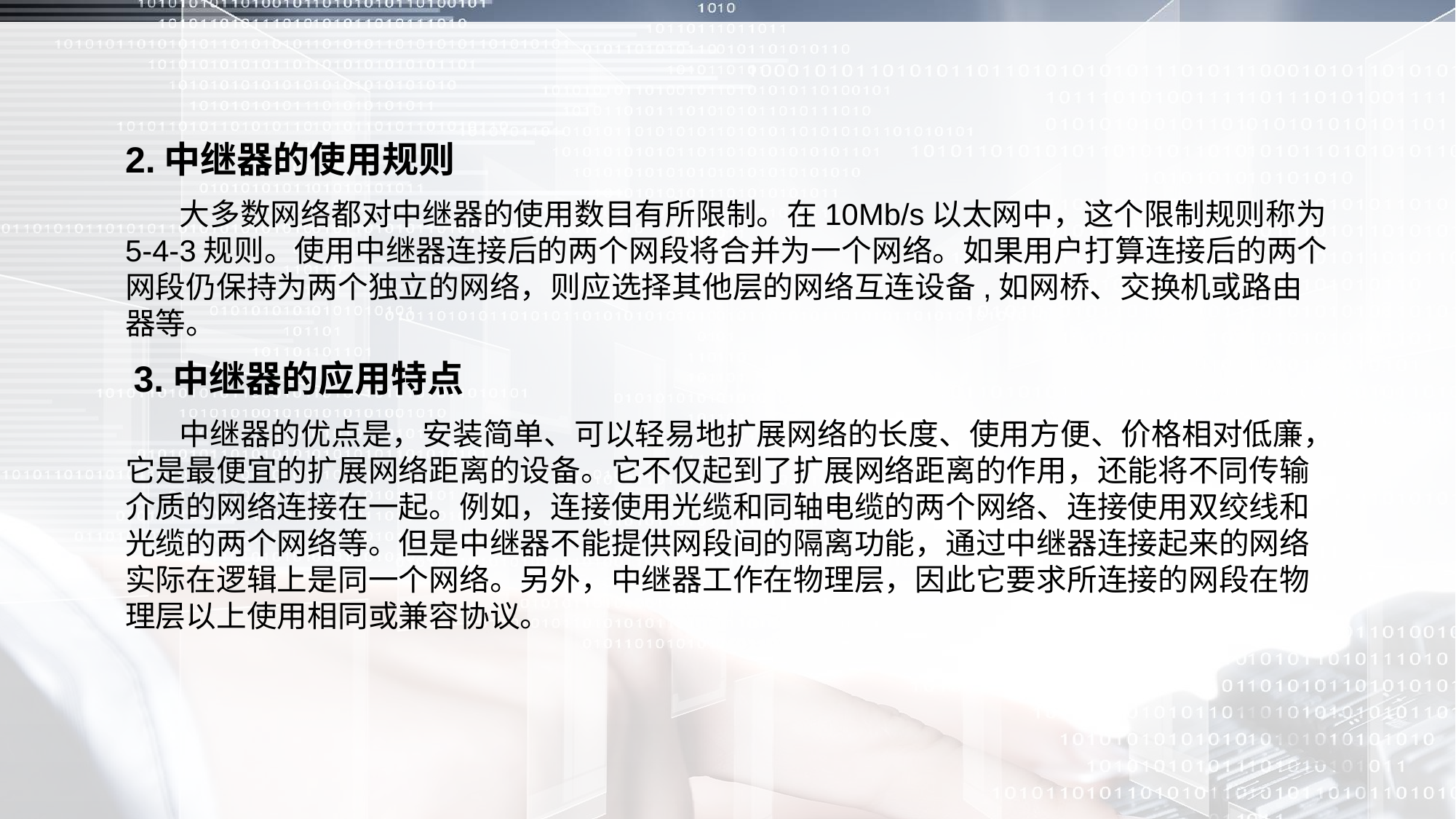

2.中继器的使用规则
       大多数网络都对中继器的使用数目有所限制。在10Mb/s以太网中，这个限制规则称为5-4-3规则。使用中继器连接后的两个网段将合并为一个网络。如果用户打算连接后的两个网段仍保持为两个独立的网络，则应选择其他层的网络互连设备,如网桥、交换机或路由器等。
 3.中继器的应用特点
       中继器的优点是，安装简单、可以轻易地扩展网络的长度、使用方便、价格相对低廉，它是最便宜的扩展网络距离的设备。它不仅起到了扩展网络距离的作用，还能将不同传输介质的网络连接在一起。例如，连接使用光缆和同轴电缆的两个网络、连接使用双绞线和光缆的两个网络等。但是中继器不能提供网段间的隔离功能，通过中继器连接起来的网络实际在逻辑上是同一个网络。另外，中继器工作在物理层，因此它要求所连接的网段在物理层以上使用相同或兼容协议。